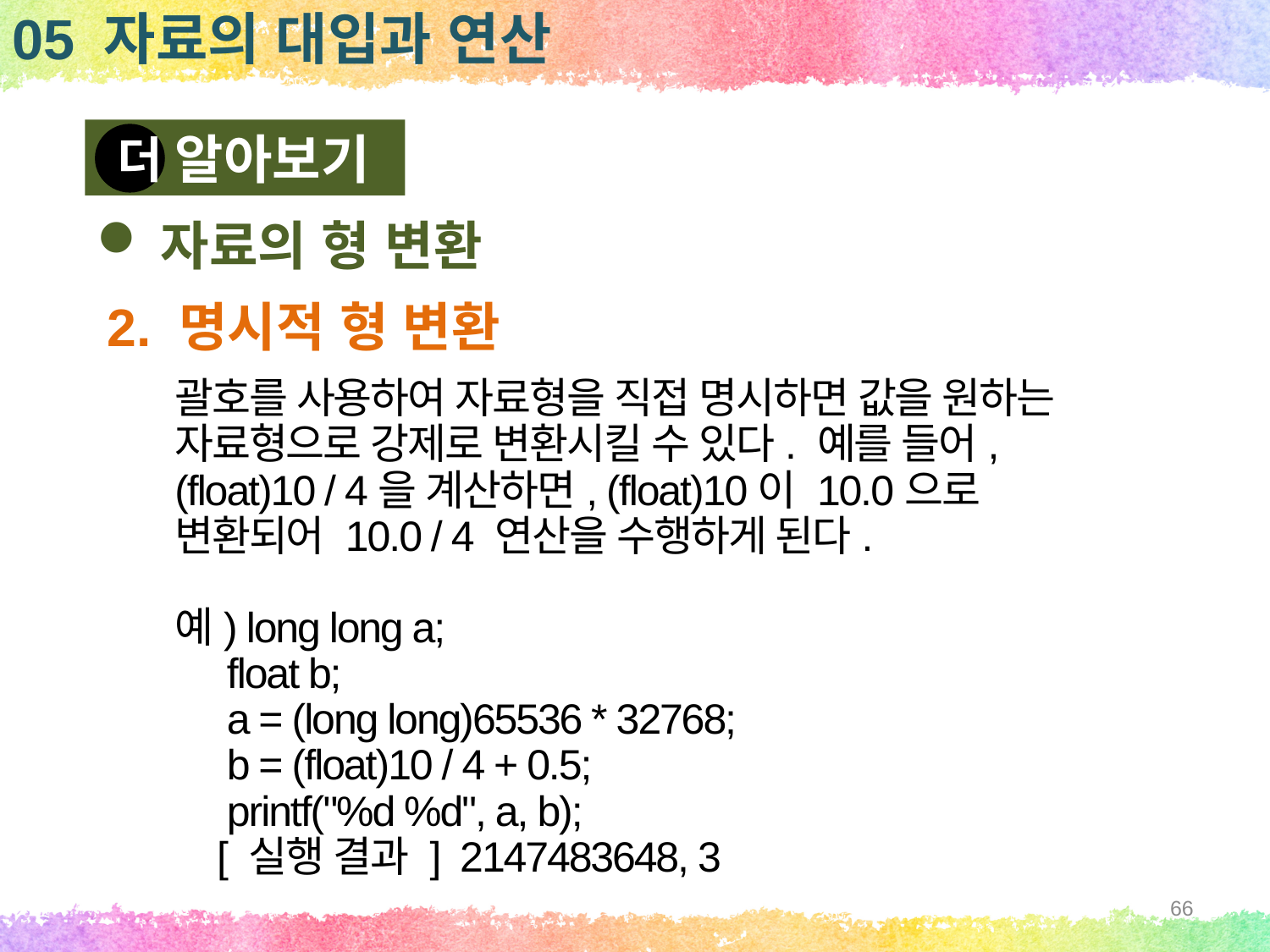

05 자료의 대입과 연산
알아보기
더
자료의 형 변환
2. 명시적 형 변환
괄호를 사용하여 자료형을 직접 명시하면 값을 원하는 자료형으로 강제로 변환시킬 수 있다. 예를 들어, (float)10 / 4을 계산하면, (float)10이 10.0으로 변환되어 10.0 / 4 연산을 수행하게 된다.

예) long long a;
     float b;
     a = (long long)65536 * 32768;
     b = (float)10 / 4 + 0.5;
     printf("%d %d", a, b);
    [ 실행 결과 ]  2147483648, 3
66